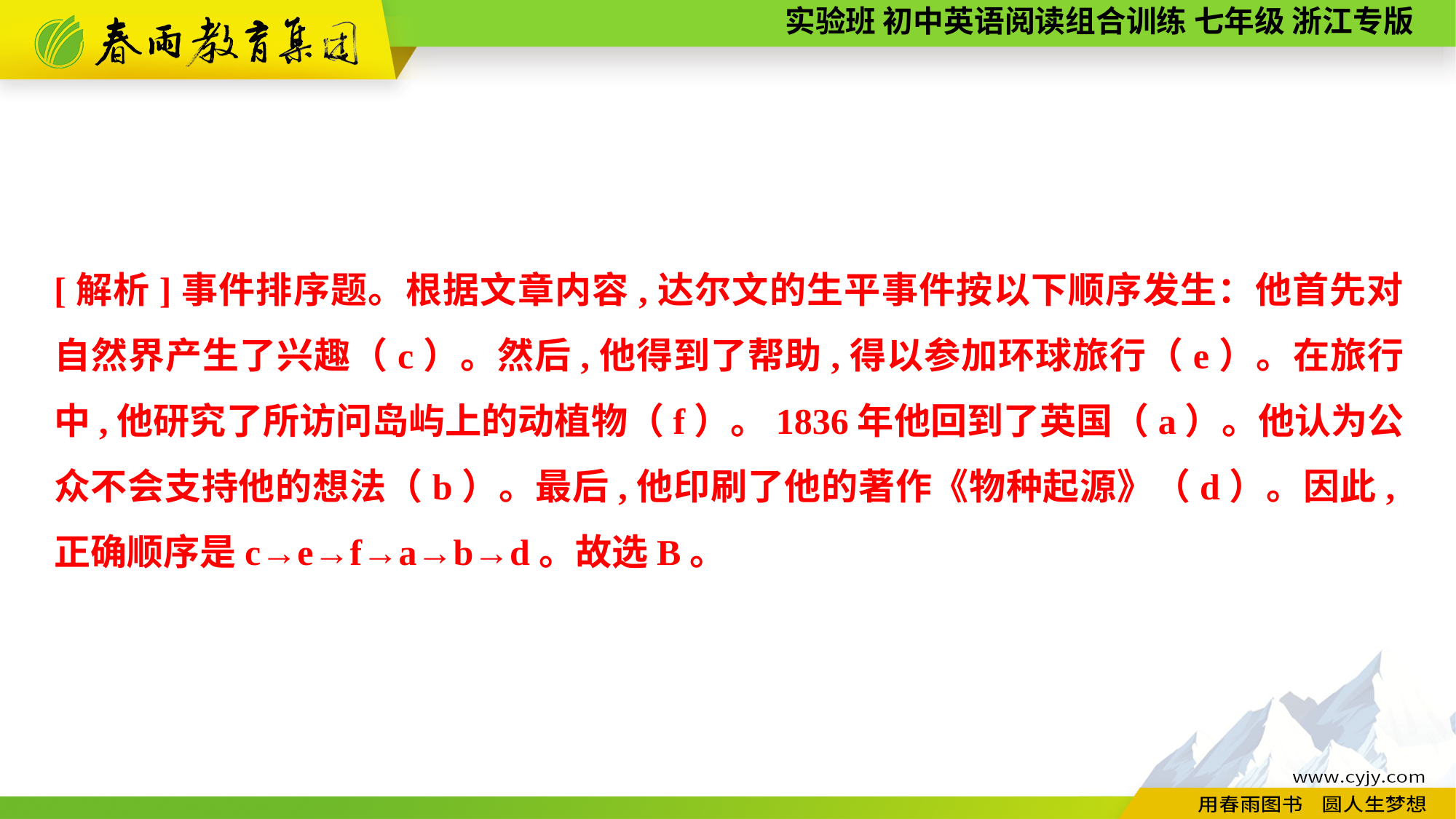

[解析]事件排序题。根据文章内容,达尔文的生平事件按以下顺序发生：他首先对自然界产生了兴趣（c）。然后,他得到了帮助,得以参加环球旅行（e）。在旅行中,他研究了所访问岛屿上的动植物（f）。1836年他回到了英国（a）。他认为公众不会支持他的想法（b）。最后,他印刷了他的著作《物种起源》（d）。因此,正确顺序是c→e→f→a→b→d。故选B。